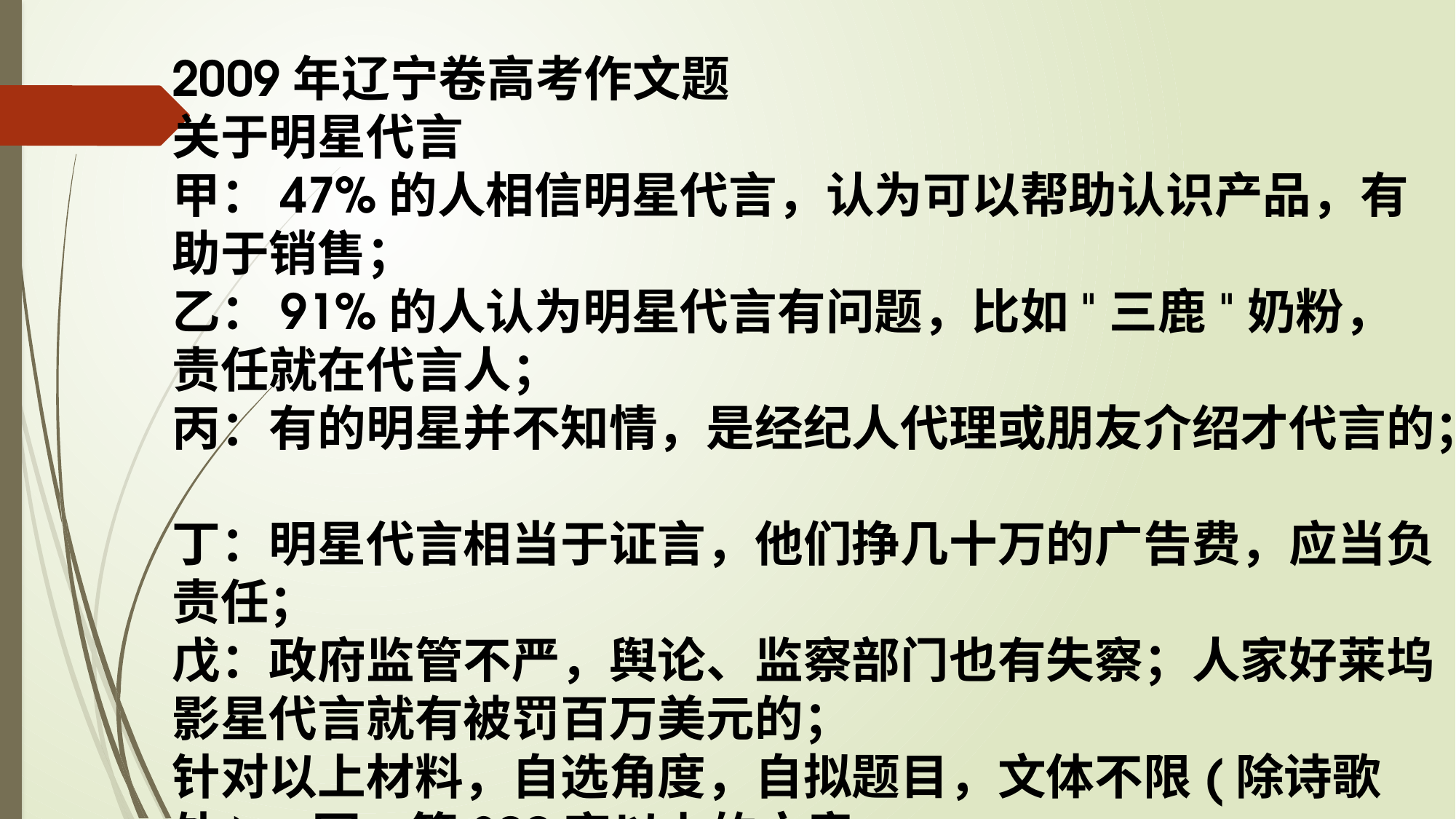

2009年辽宁卷高考作文题
关于明星代言
甲：47%的人相信明星代言，认为可以帮助认识产品，有助于销售；
乙：91%的人认为明星代言有问题，比如"三鹿"奶粉，责任就在代言人；
丙：有的明星并不知情，是经纪人代理或朋友介绍才代言的；
丁：明星代言相当于证言，他们挣几十万的广告费，应当负责任；
戊：政府监管不严，舆论、监察部门也有失察；人家好莱坞影星代言就有被罚百万美元的；
针对以上材料，自选角度，自拟题目，文体不限(除诗歌外)，写一篇800字以上的文章。